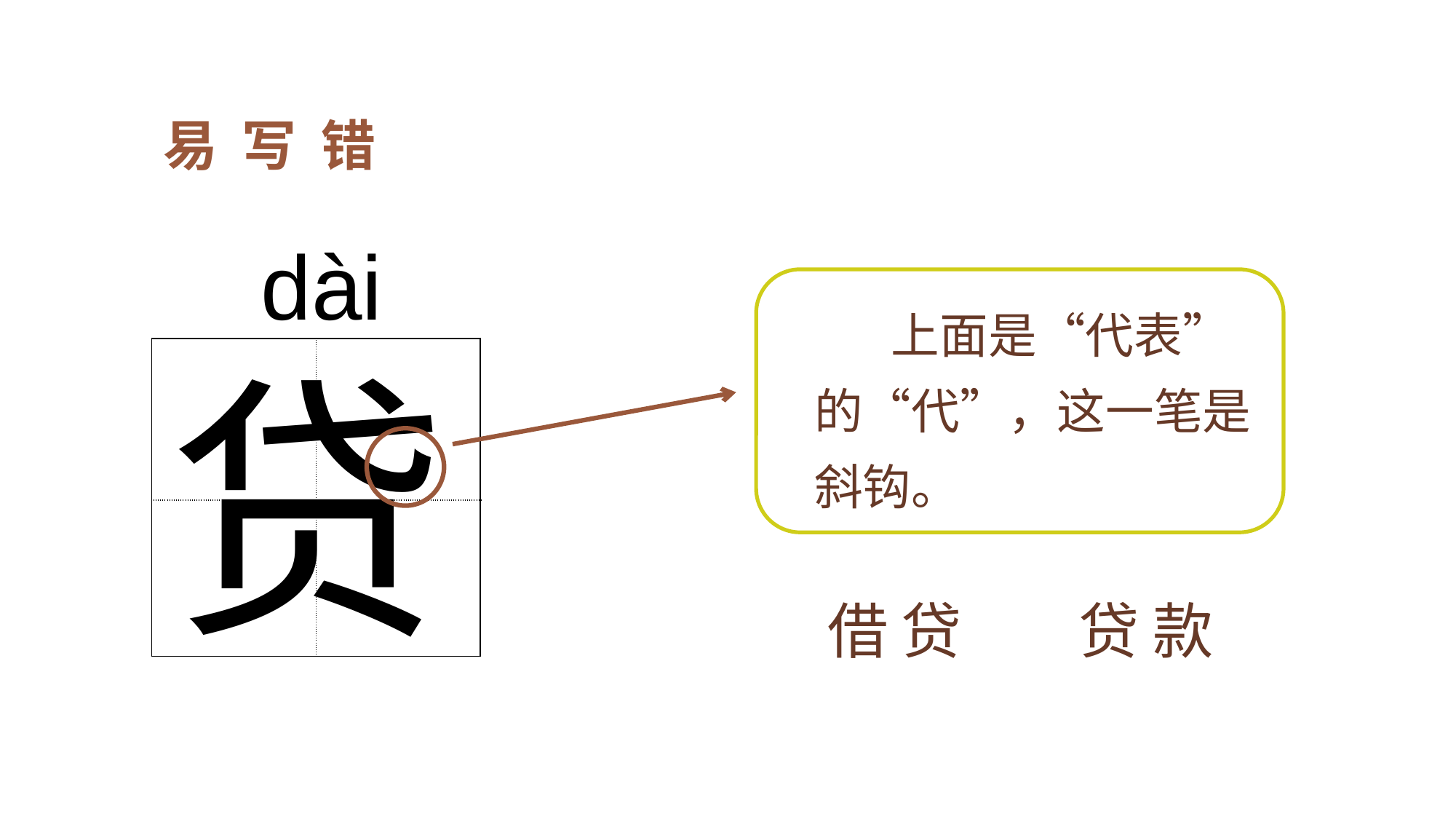

易写错
dài
      上面是“代表”的“代”，这一笔是斜钩。
贷
|  |  |
| --- | --- |
|  |  |

借 贷
贷 款